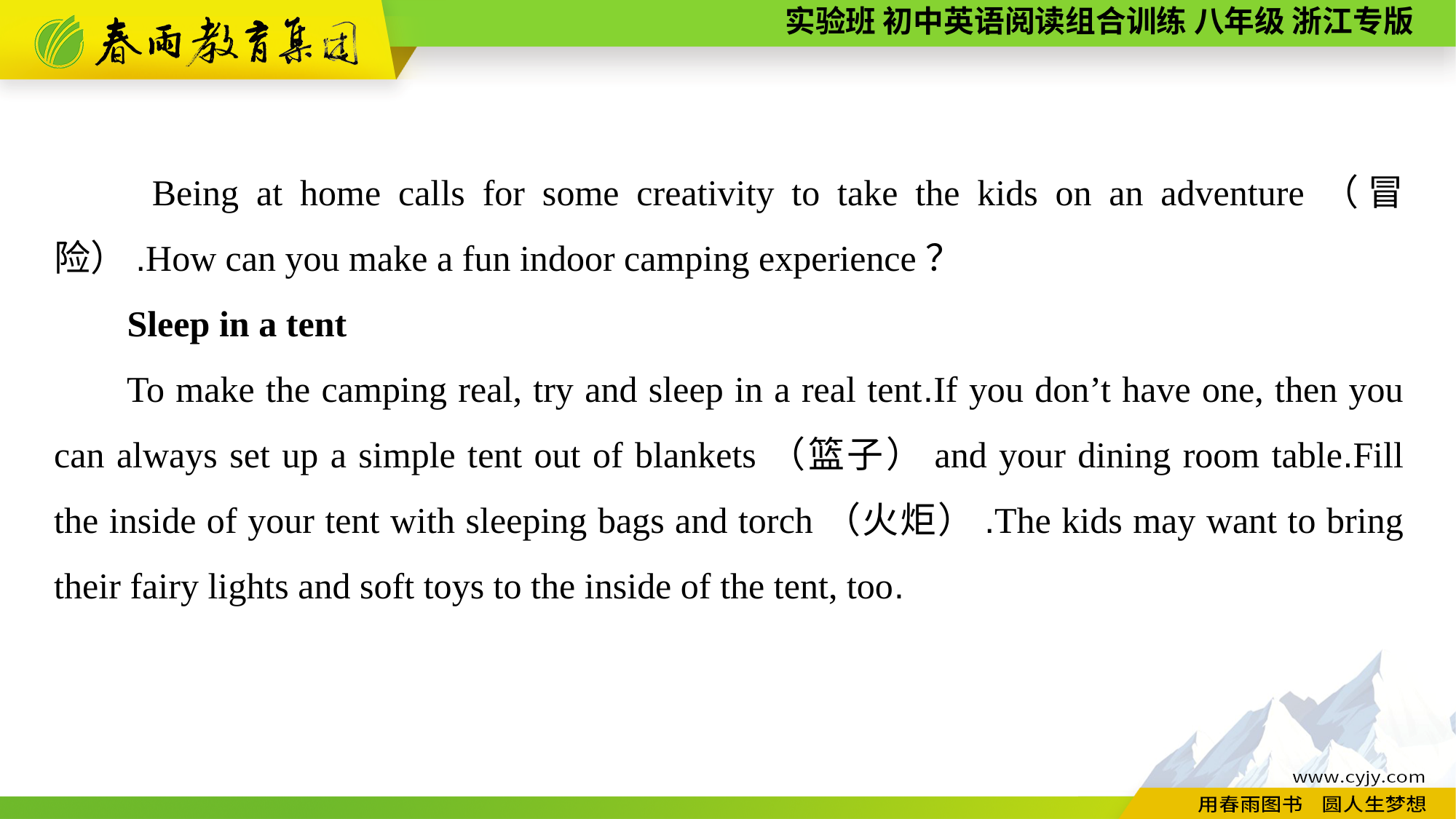

Being at home calls for some creativity to take the kids on an adventure（冒险）.How can you make a fun indoor camping experience？
Sleep in a tent
To make the camping real, try and sleep in a real tent.If you don’t have one, then you can always set up a simple tent out of blankets（篮子）and your dining room table.Fill the inside of your tent with sleeping bags and torch（火炬）.The kids may want to bring their fairy lights and soft toys to the inside of the tent, too.